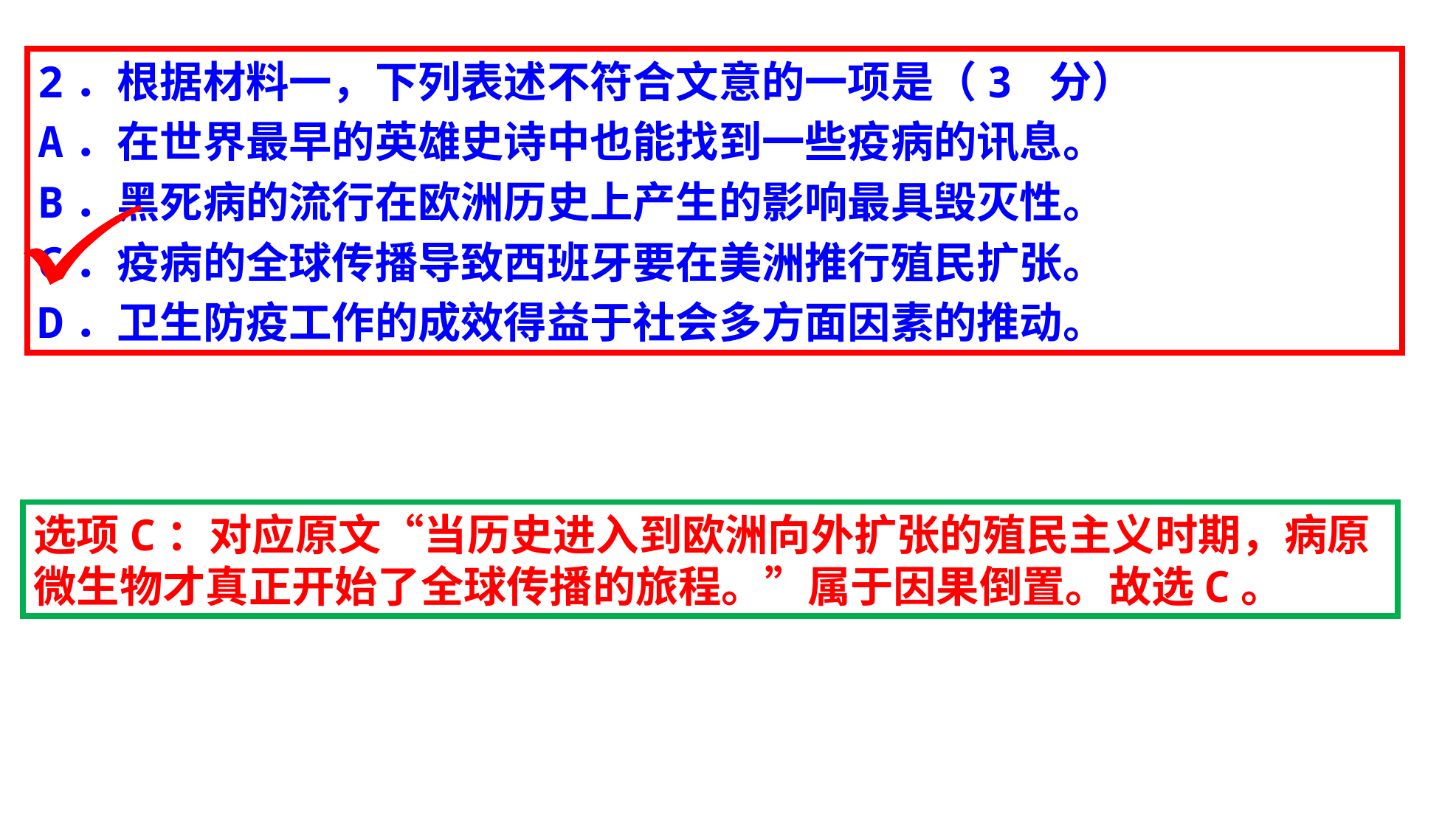

2．根据材料一，下列表述不符合文意的一项是（3 分）
A．在世界最早的英雄史诗中也能找到一些疫病的讯息。
B．黑死病的流行在欧洲历史上产生的影响最具毁灭性。
C．疫病的全球传播导致西班牙要在美洲推行殖民扩张。
D．卫生防疫工作的成效得益于社会多方面因素的推动。

选项C：对应原文“当历史进入到欧洲向外扩张的殖民主义时期，病原微生物才真正开始了全球传播的旅程。”属于因果倒置。故选C。